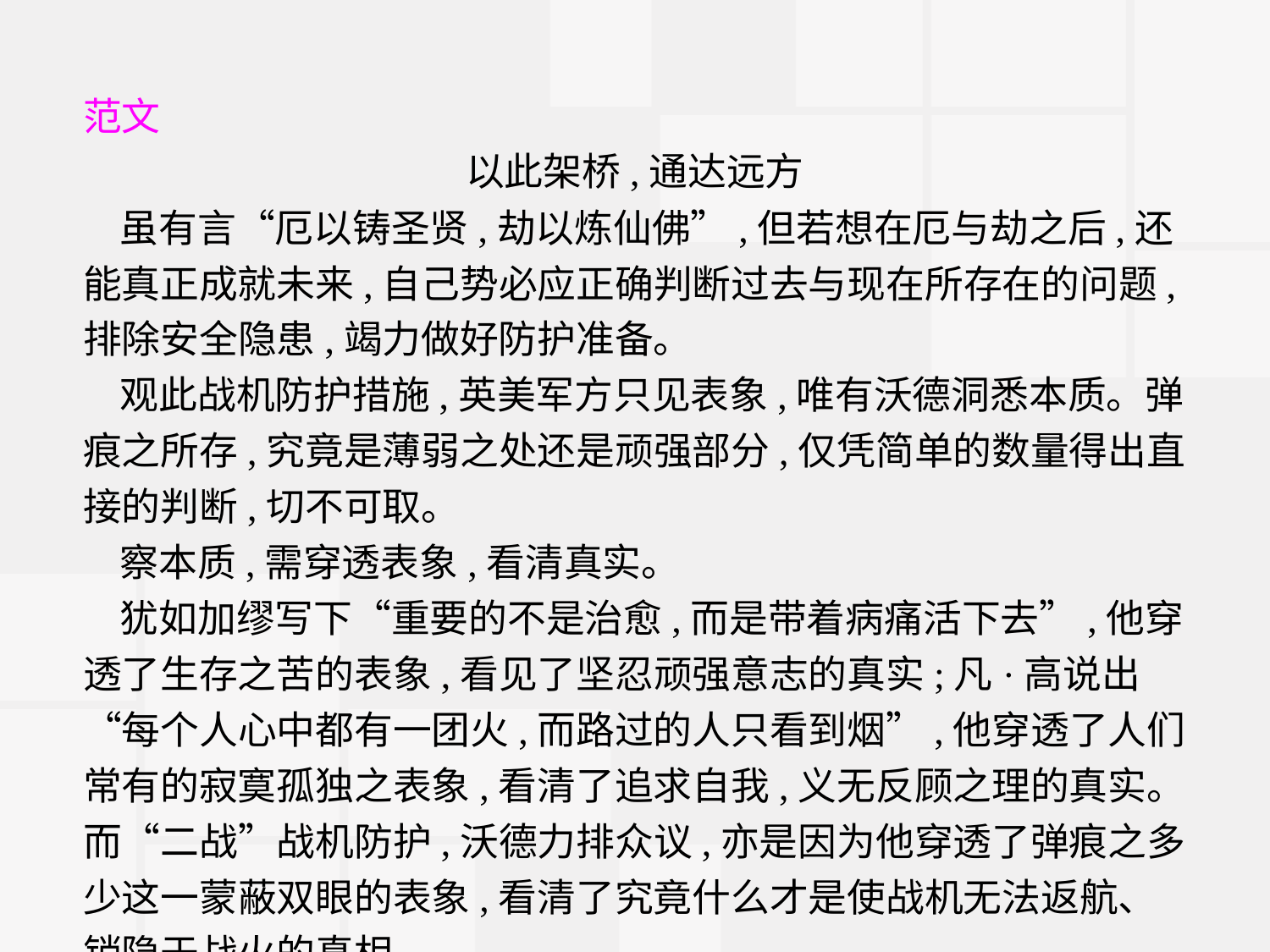

范文
以此架桥,通达远方
虽有言“厄以铸圣贤,劫以炼仙佛”,但若想在厄与劫之后,还能真正成就未来,自己势必应正确判断过去与现在所存在的问题,排除安全隐患,竭力做好防护准备。
观此战机防护措施,英美军方只见表象,唯有沃德洞悉本质。弹痕之所存,究竟是薄弱之处还是顽强部分,仅凭简单的数量得出直接的判断,切不可取。
察本质,需穿透表象,看清真实。
犹如加缪写下“重要的不是治愈,而是带着病痛活下去”,他穿透了生存之苦的表象,看见了坚忍顽强意志的真实;凡·高说出“每个人心中都有一团火,而路过的人只看到烟”,他穿透了人们常有的寂寞孤独之表象,看清了追求自我,义无反顾之理的真实。而“二战”战机防护,沃德力排众议,亦是因为他穿透了弹痕之多少这一蒙蔽双眼的表象,看清了究竟什么才是使战机无法返航、销隐于战火的真相。